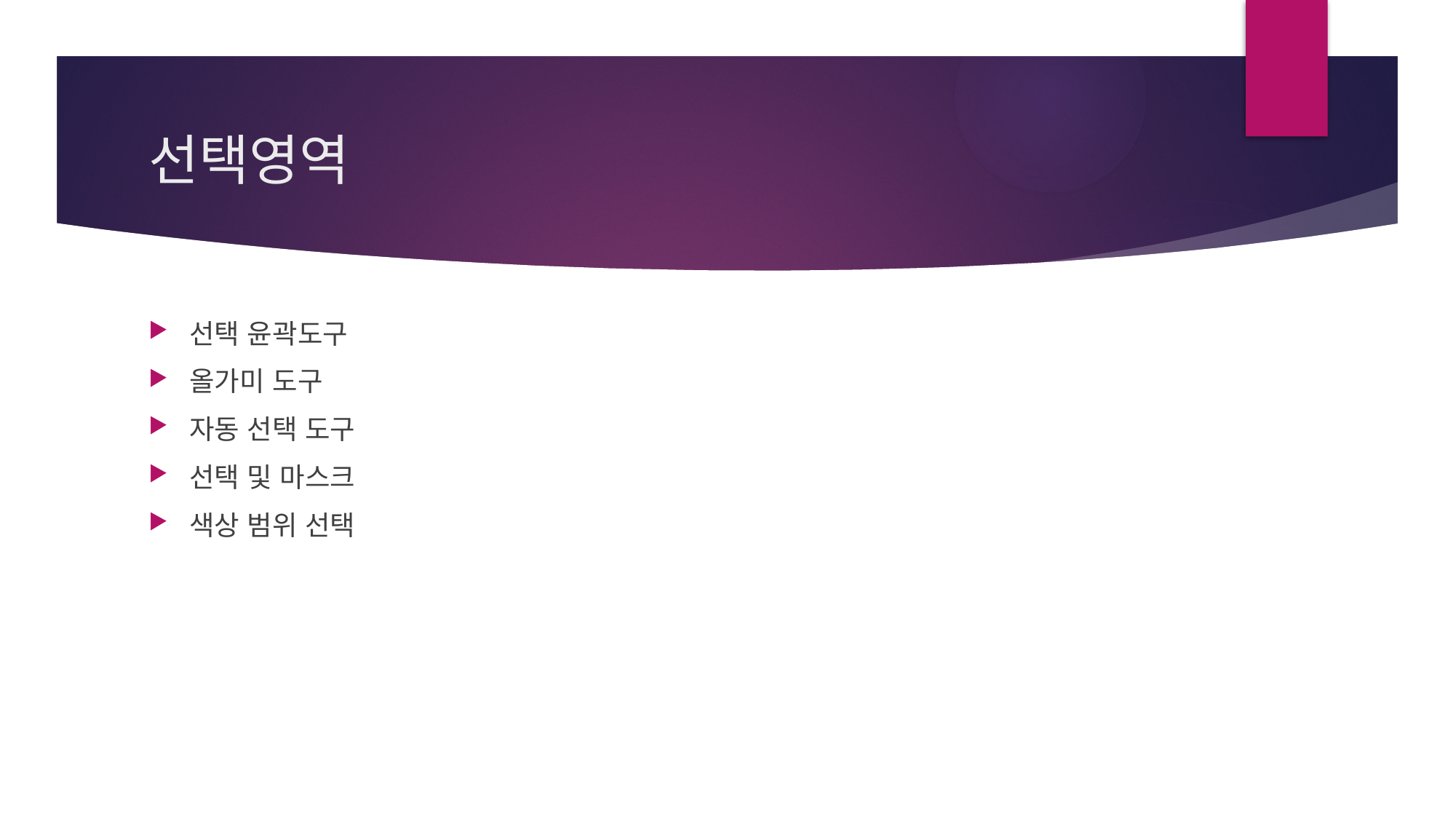

# 선택영역
선택 윤곽도구
올가미 도구
자동 선택 도구
선택 및 마스크
색상 범위 선택